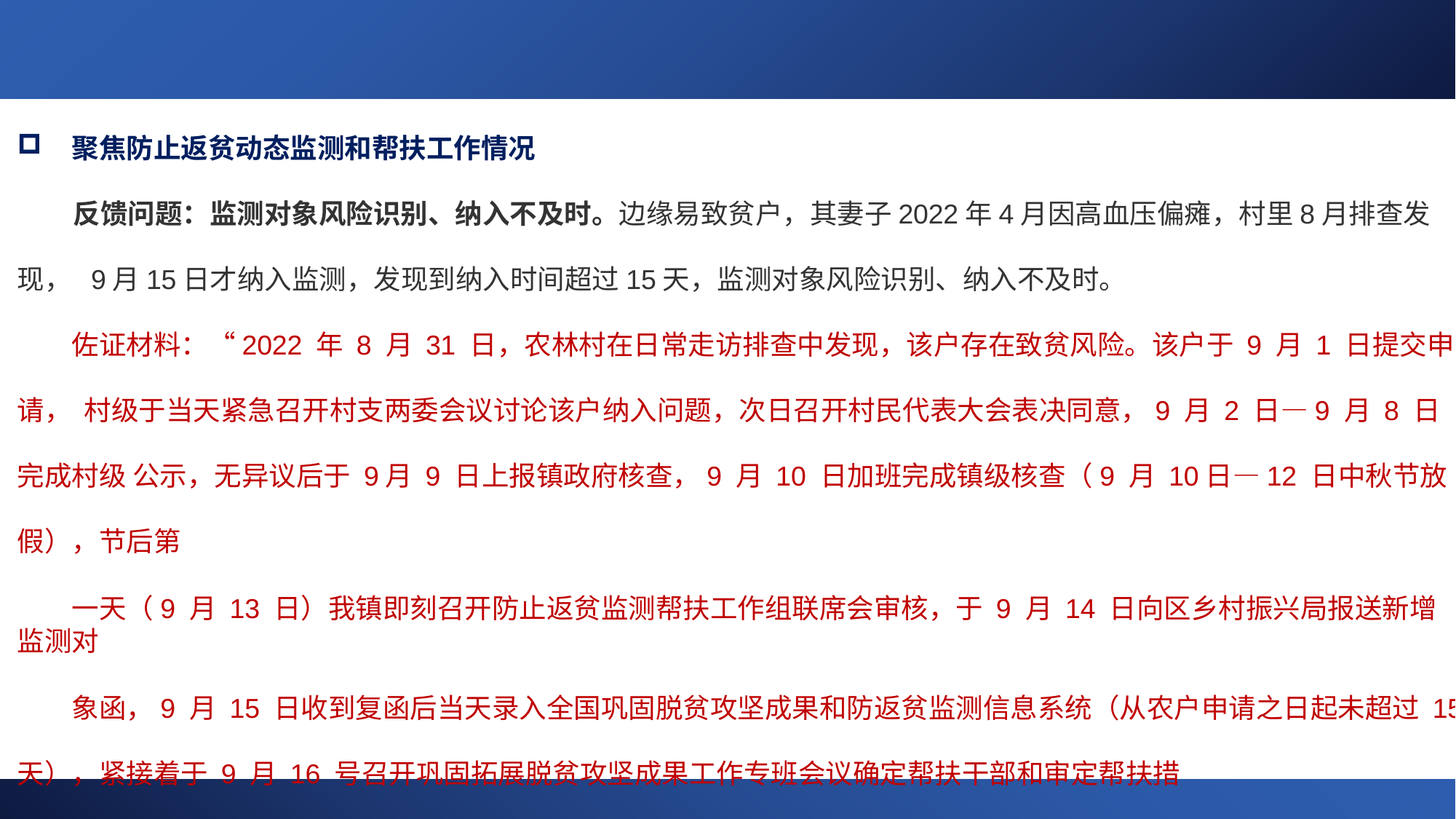

聚焦防止返贫动态监测和帮扶工作情况
反馈问题：监测对象风险识别、纳入不及时。边缘易致贫户，其妻子2022年4月因高血压偏瘫，村里8月排查发现，  9月15日才纳入监测，发现到纳入时间超过15天，监测对象风险识别、纳入不及时。
佐证材料：“2022 年 8 月 31 日，农林村在日常走访排查中发现，该户存在致贫风险。该户于 9 月 1 日提交申请，  村级于当天紧急召开村支两委会议讨论该户纳入问题，次日召开村民代表大会表决同意，9 月 2 日—9 月 8 日完成村级 公示，无异议后于 9月 9 日上报镇政府核查，9 月 10 日加班完成镇级核查（9 月 10日—12 日中秋节放假），节后第

一天（9 月 13 日）我镇即刻召开防止返贫监测帮扶工作组联席会审核，于 9 月 14 日向区乡村振兴局报送新增监测对

象函，9 月 15 日收到复函后当天录入全国巩固脱贫攻坚成果和防返贫监测信息系统（从农户申请之日起未超过 15
天），紧接着于 9 月 16 号召开巩固拓展脱贫攻坚成果工作专班会议确定帮扶干部和审定帮扶措施。”  结	论：建议问题保留。